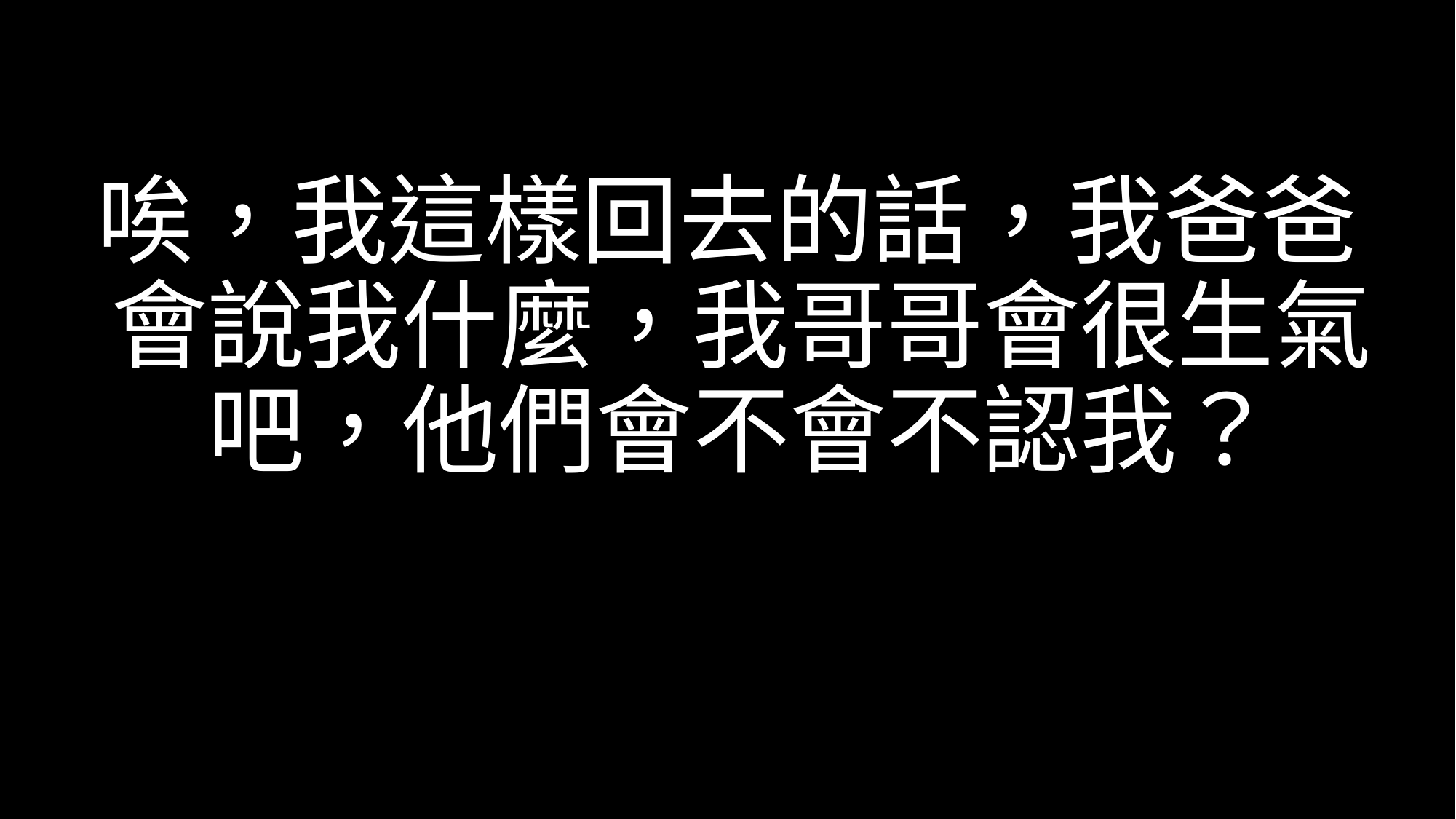

唉，我這樣回去的話，我爸爸會說我什麼，我哥哥會很生氣吧，他們會不會不認我？